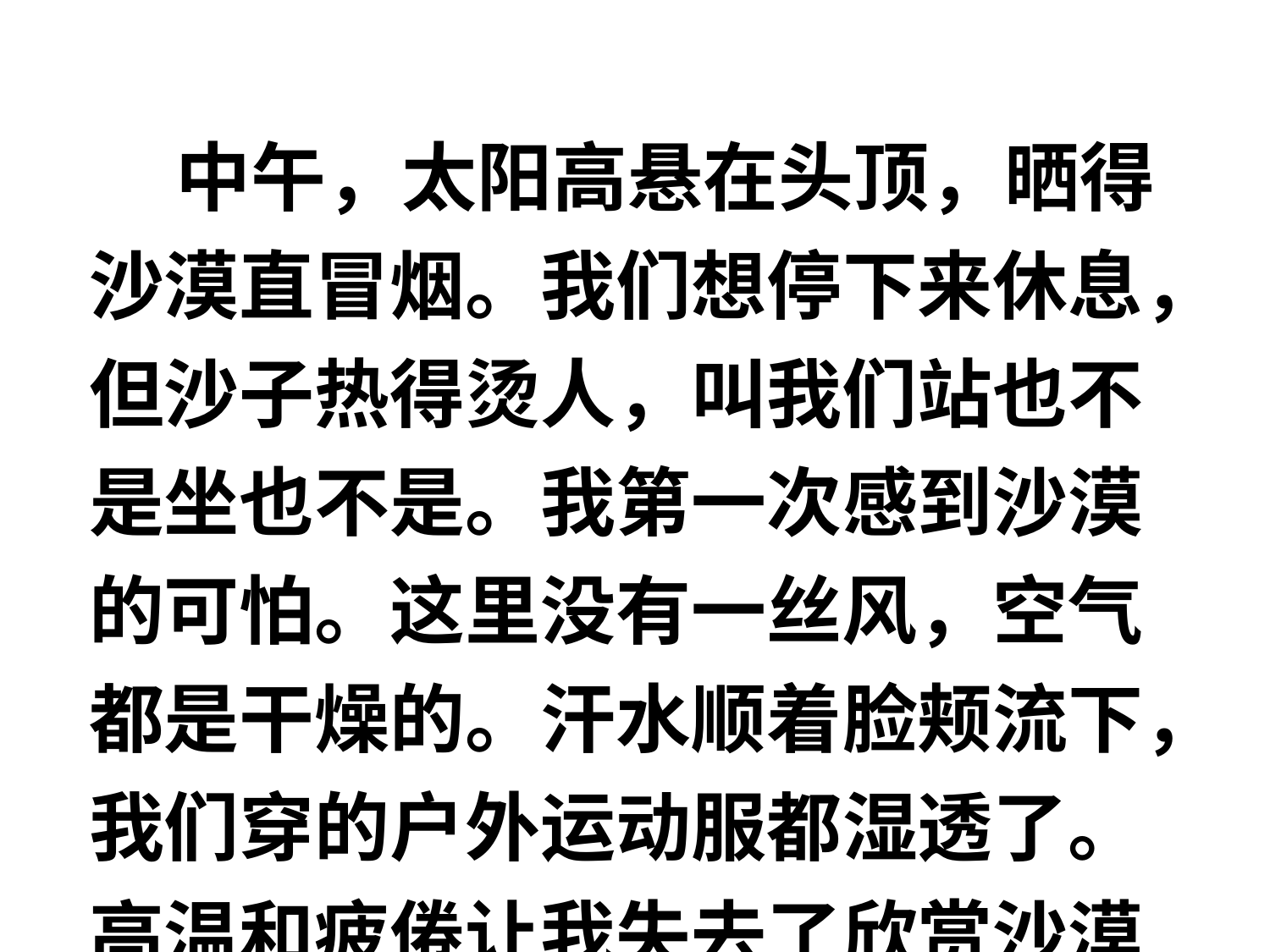

中午，太阳高悬在头顶，晒得沙漠直冒烟。我们想停下来休息，但沙子热得烫人，叫我们站也不是坐也不是。我第一次感到沙漠的可怕。这里没有一丝风，空气都是干燥的。汗水顺着脸颊流下，我们穿的户外运动服都湿透了。高温和疲倦让我失去了欣赏沙漠风光的兴趣，一行三人默默无言地向前走